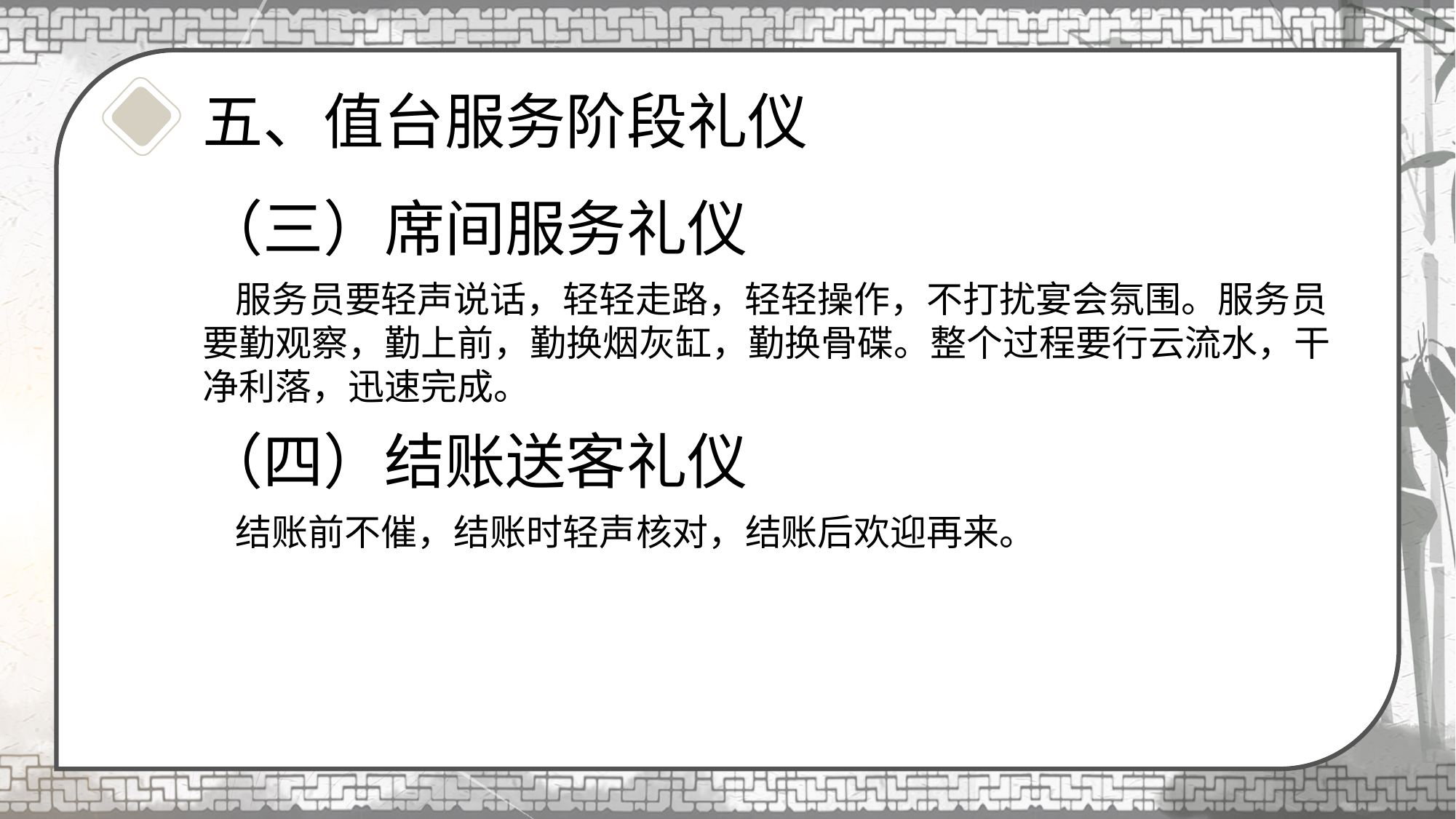

五、值台服务阶段礼仪
（三）席间服务礼仪
   服务员要轻声说话，轻轻走路，轻轻操作，不打扰宴会氛围。服务员要勤观察，勤上前，勤换烟灰缸，勤换骨碟。整个过程要行云流水，干净利落，迅速完成。
（四）结账送客礼仪
   结账前不催，结账时轻声核对，结账后欢迎再来。
1.11.1什么是仪容什么是仪容